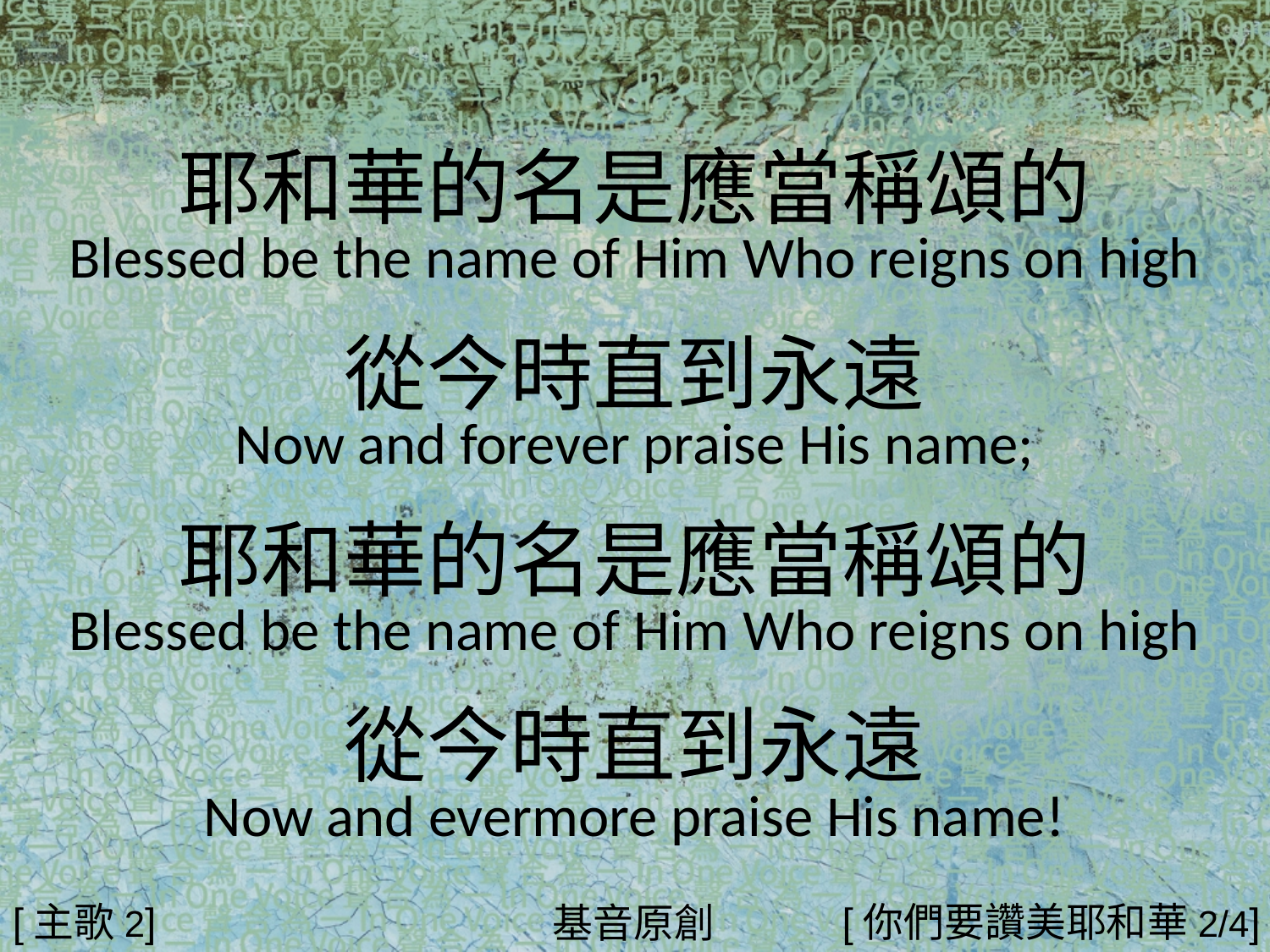

耶和華的名是應當稱頌的
Blessed be the name of Him Who reigns on high

從今時直到永遠
Now and forever praise His name;

耶和華的名是應當稱頌的
Blessed be the name of Him Who reigns on high

從今時直到永遠
Now and evermore praise His name!

#

[主歌2]

[你們要讚美耶和華2/4]
基音原創